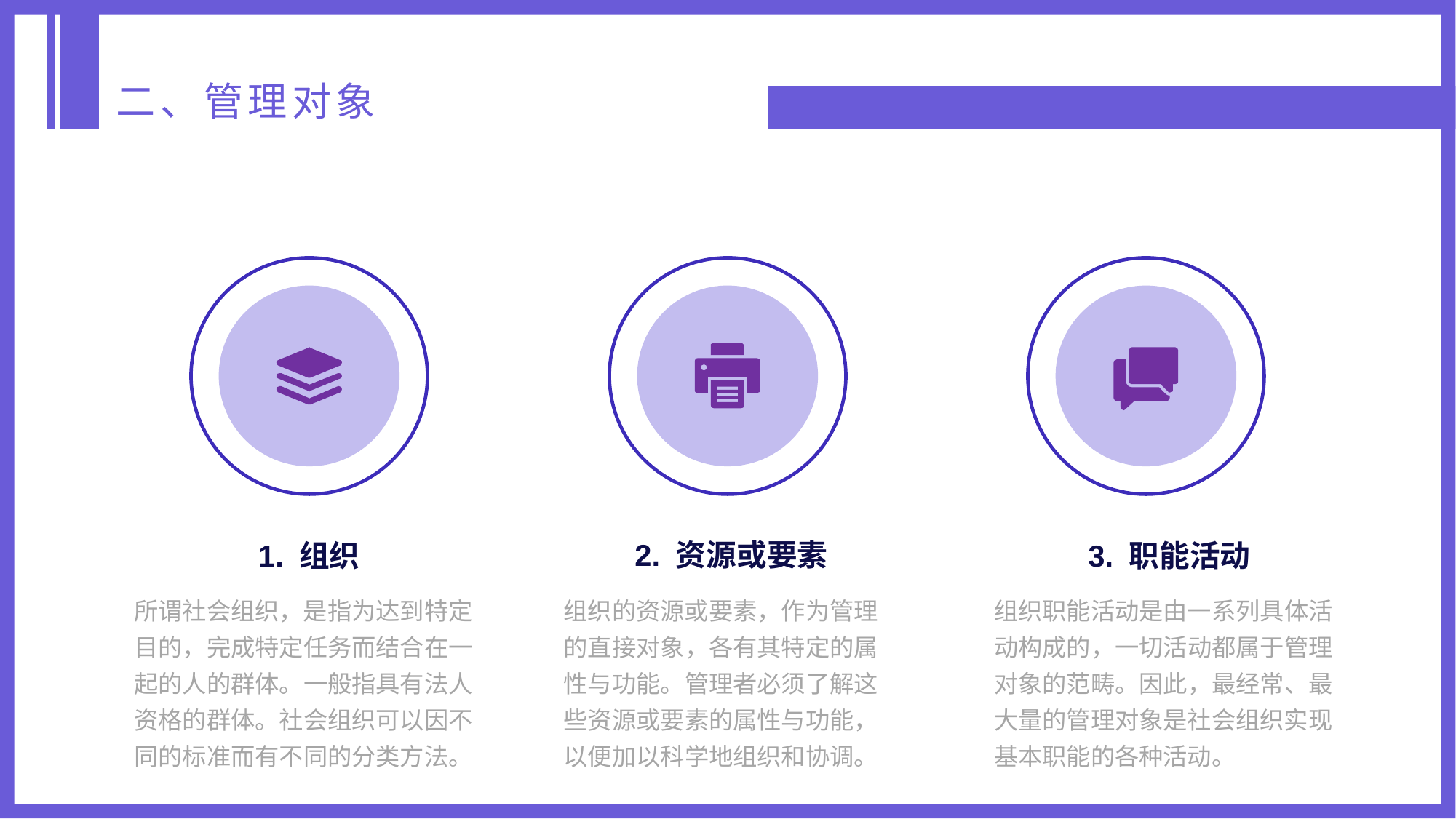

二、管理对象

2. 资源或要素
组织的资源或要素，作为管理的直接对象，各有其特定的属性与功能。管理者必须了解这些资源或要素的属性与功能，以便加以科学地组织和协调。
1. 组织
所谓社会组织，是指为达到特定目的，完成特定任务而结合在一起的人的群体。一般指具有法人资格的群体。社会组织可以因不同的标准而有不同的分类方法。
3. 职能活动
组织职能活动是由一系列具体活动构成的，一切活动都属于管理对象的范畴。因此，最经常、最大量的管理对象是社会组织实现基本职能的各种活动。